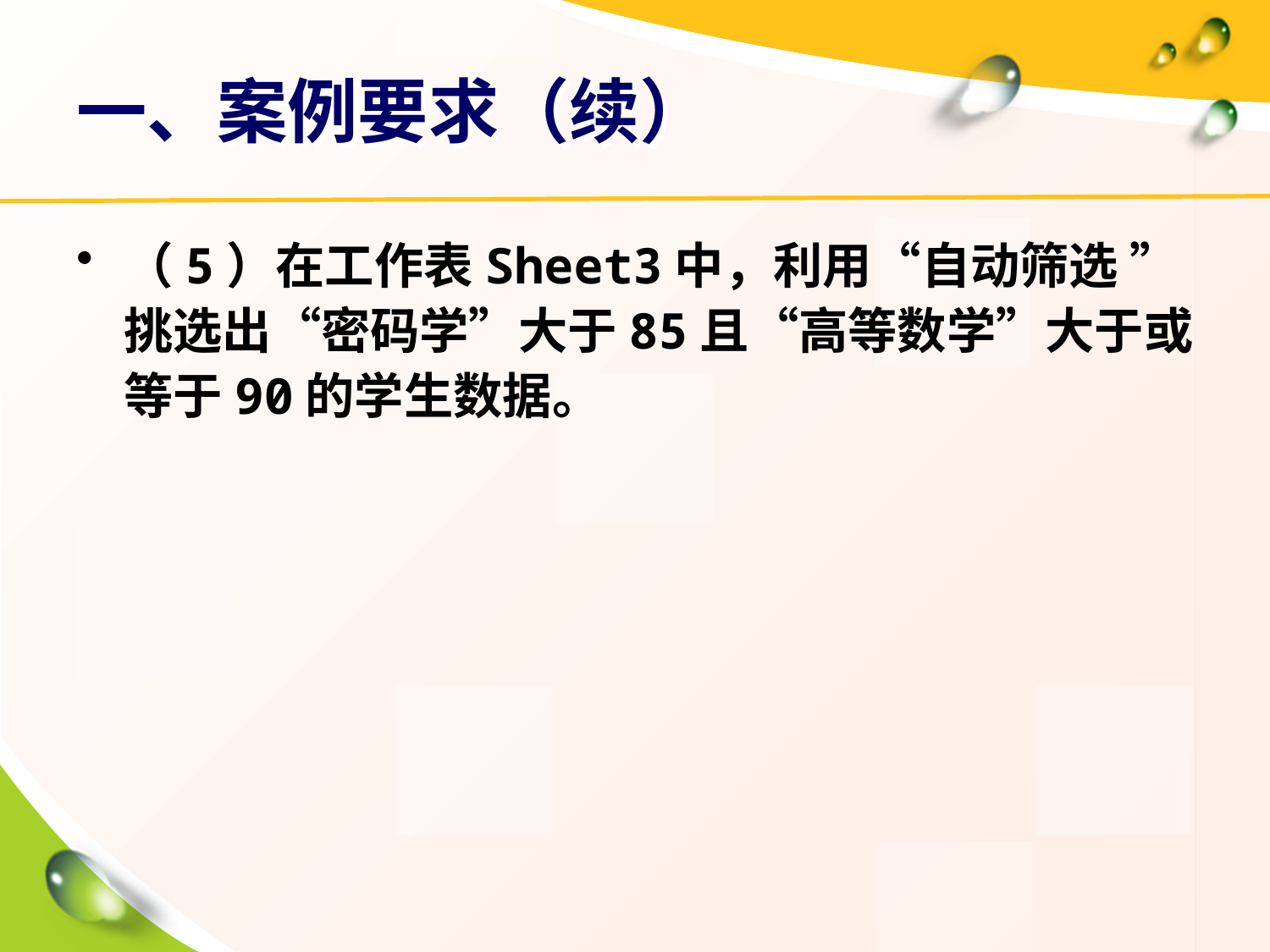

# 一、案例要求（续）
（5）在工作表Sheet3中，利用“自动筛选 ”挑选出“密码学”大于85且“高等数学”大于或等于90的学生数据。